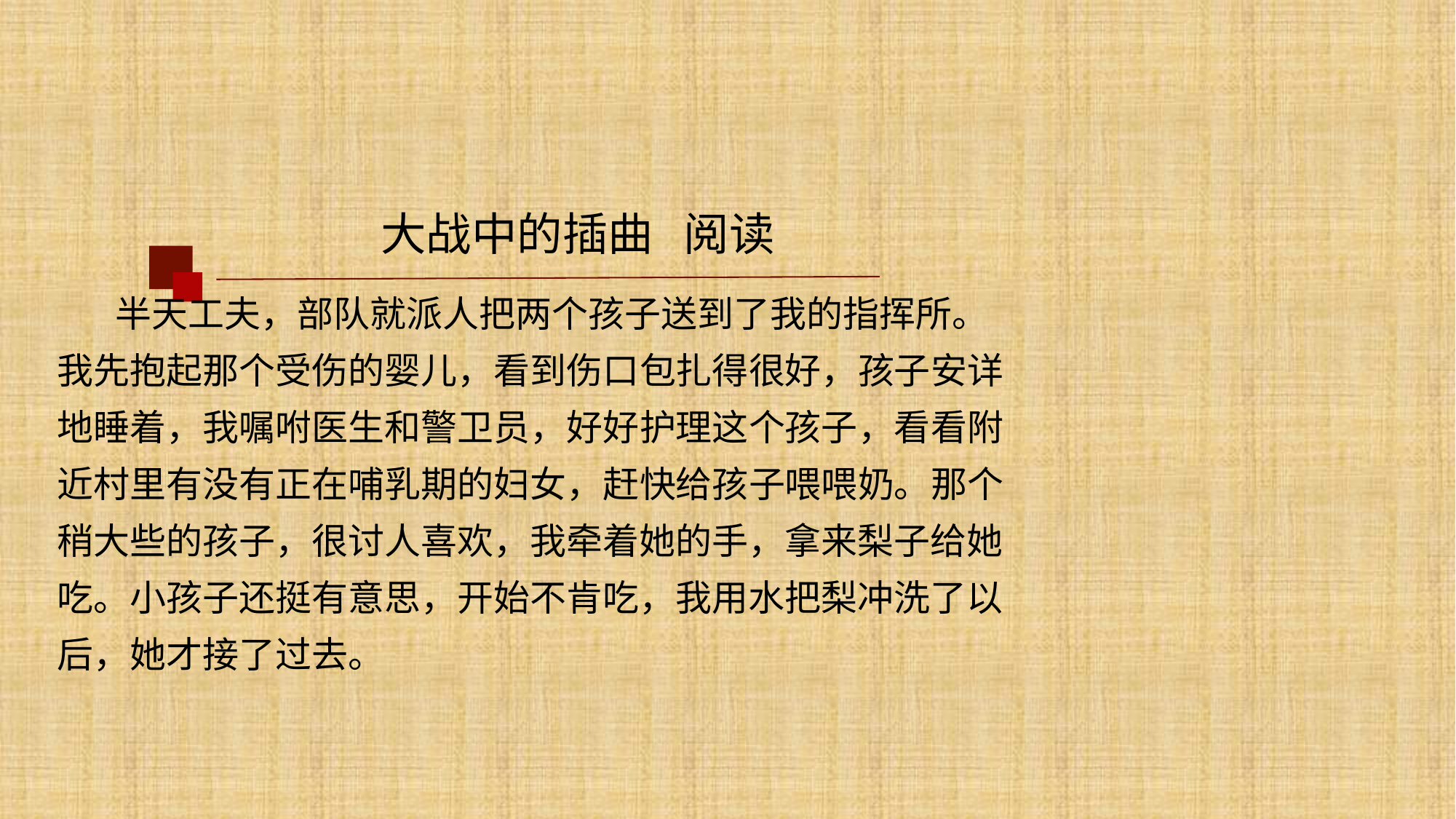

大战中的插曲   阅读

      半天工夫，部队就派人把两个孩子送到了我的指挥所。我先抱起那个受伤的婴儿，看到伤口包扎得很好，孩子安详地睡着，我嘱咐医生和警卫员，好好护理这个孩子，看看附近村里有没有正在哺乳期的妇女，赶快给孩子喂喂奶。那个稍大些的孩子，很讨人喜欢，我牵着她的手，拿来梨子给她吃。小孩子还挺有意思，开始不肯吃，我用水把梨冲洗了以后，她才接了过去。